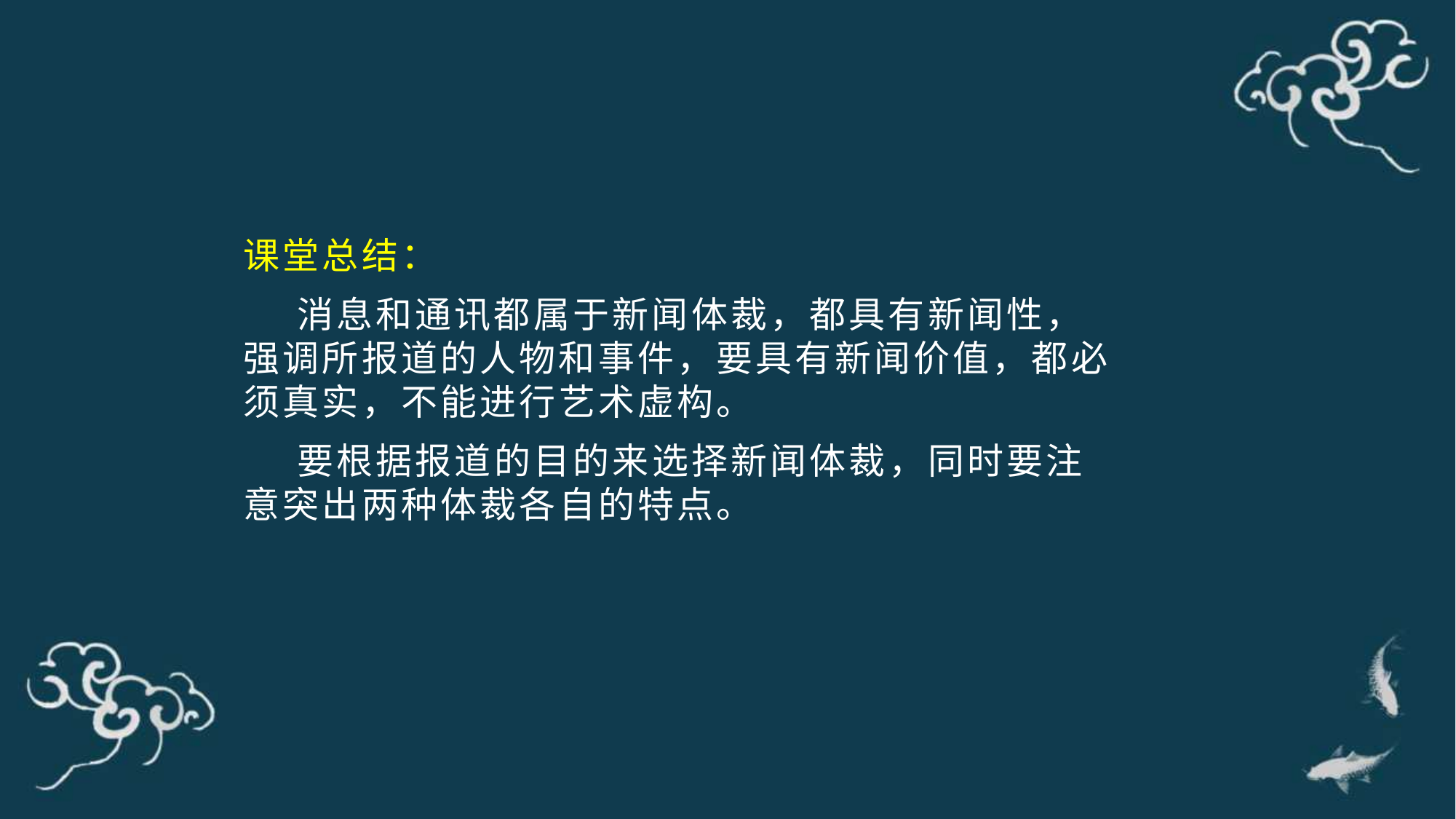

课堂总结：
    消息和通讯都属于新闻体裁，都具有新闻性，强调所报道的人物和事件，要具有新闻价值，都必须真实，不能进行艺术虚构。
    要根据报道的目的来选择新闻体裁，同时要注意突出两种体裁各自的特点。